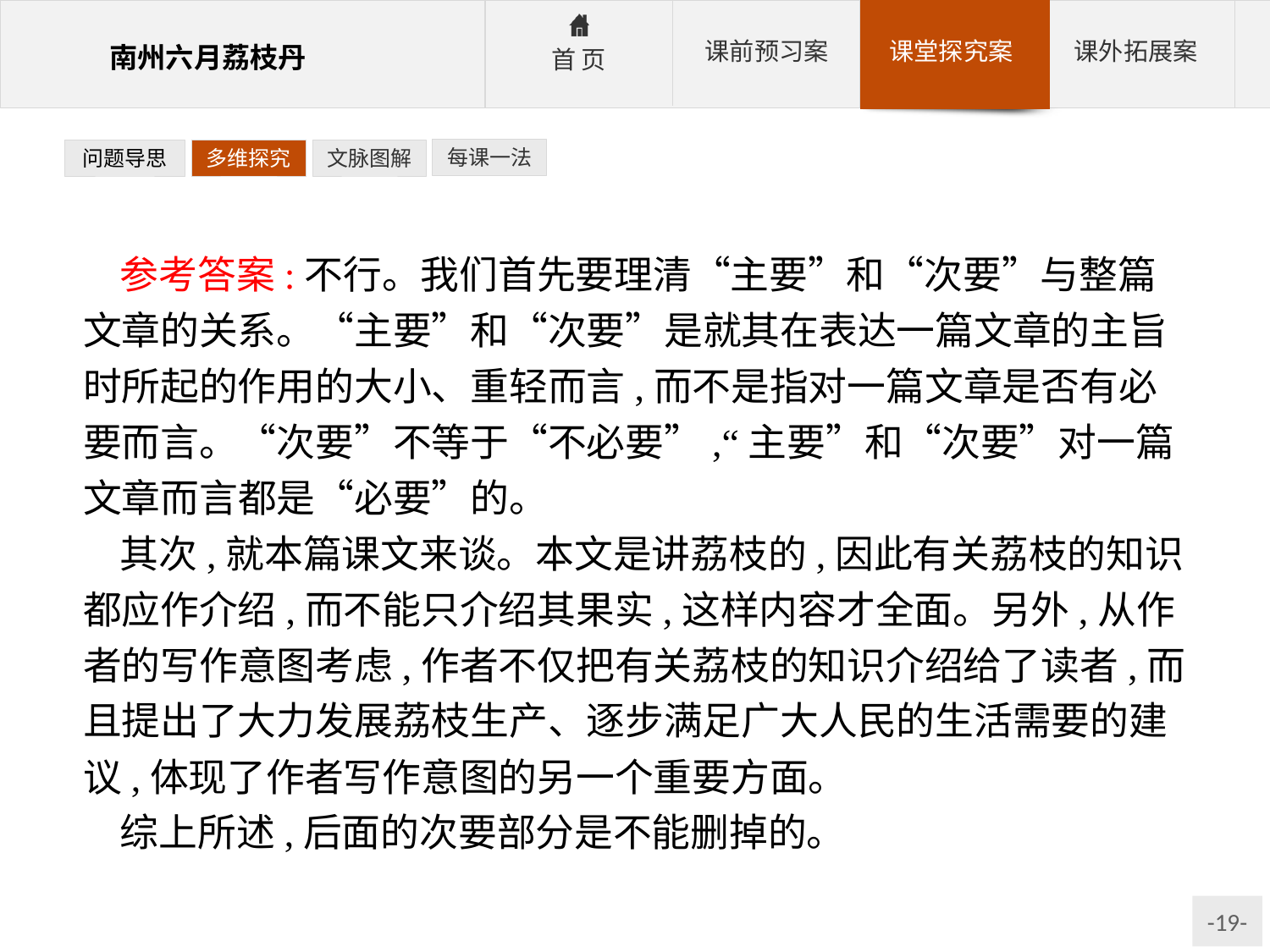

每课一法
问题导思
多维探究
文脉图解
参考答案:不行。我们首先要理清“主要”和“次要”与整篇文章的关系。“主要”和“次要”是就其在表达一篇文章的主旨时所起的作用的大小、重轻而言,而不是指对一篇文章是否有必要而言。“次要”不等于“不必要”,“主要”和“次要”对一篇文章而言都是“必要”的。
其次,就本篇课文来谈。本文是讲荔枝的,因此有关荔枝的知识都应作介绍,而不能只介绍其果实,这样内容才全面。另外,从作者的写作意图考虑,作者不仅把有关荔枝的知识介绍给了读者,而且提出了大力发展荔枝生产、逐步满足广大人民的生活需要的建议,体现了作者写作意图的另一个重要方面。
综上所述,后面的次要部分是不能删掉的。